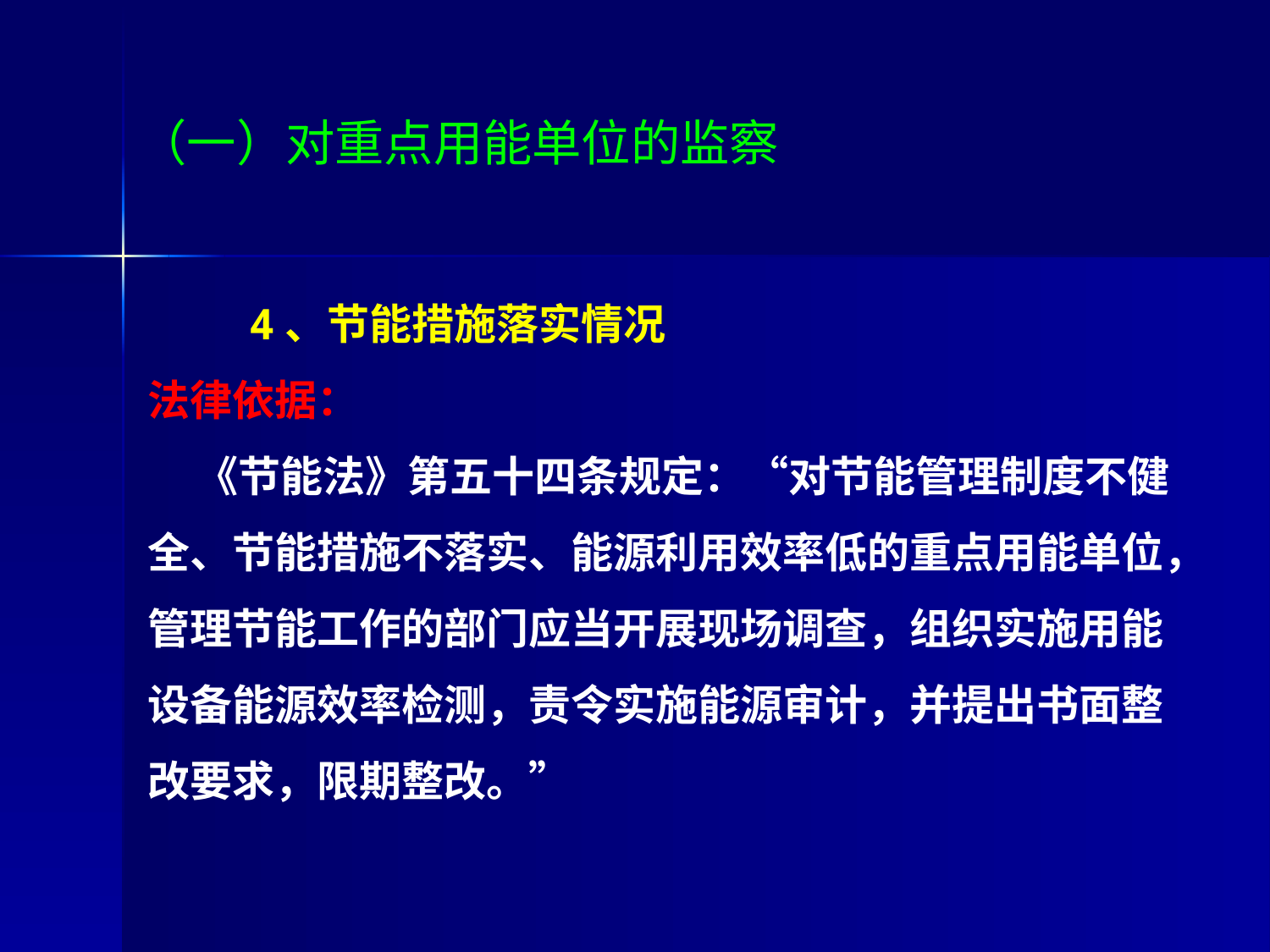

# （一）对重点用能单位的监察
    4、节能措施落实情况
法律依据：
    《节能法》第五十四条规定：“对节能管理制度不健全、节能措施不落实、能源利用效率低的重点用能单位，管理节能工作的部门应当开展现场调查，组织实施用能设备能源效率检测，责令实施能源审计，并提出书面整改要求，限期整改。”